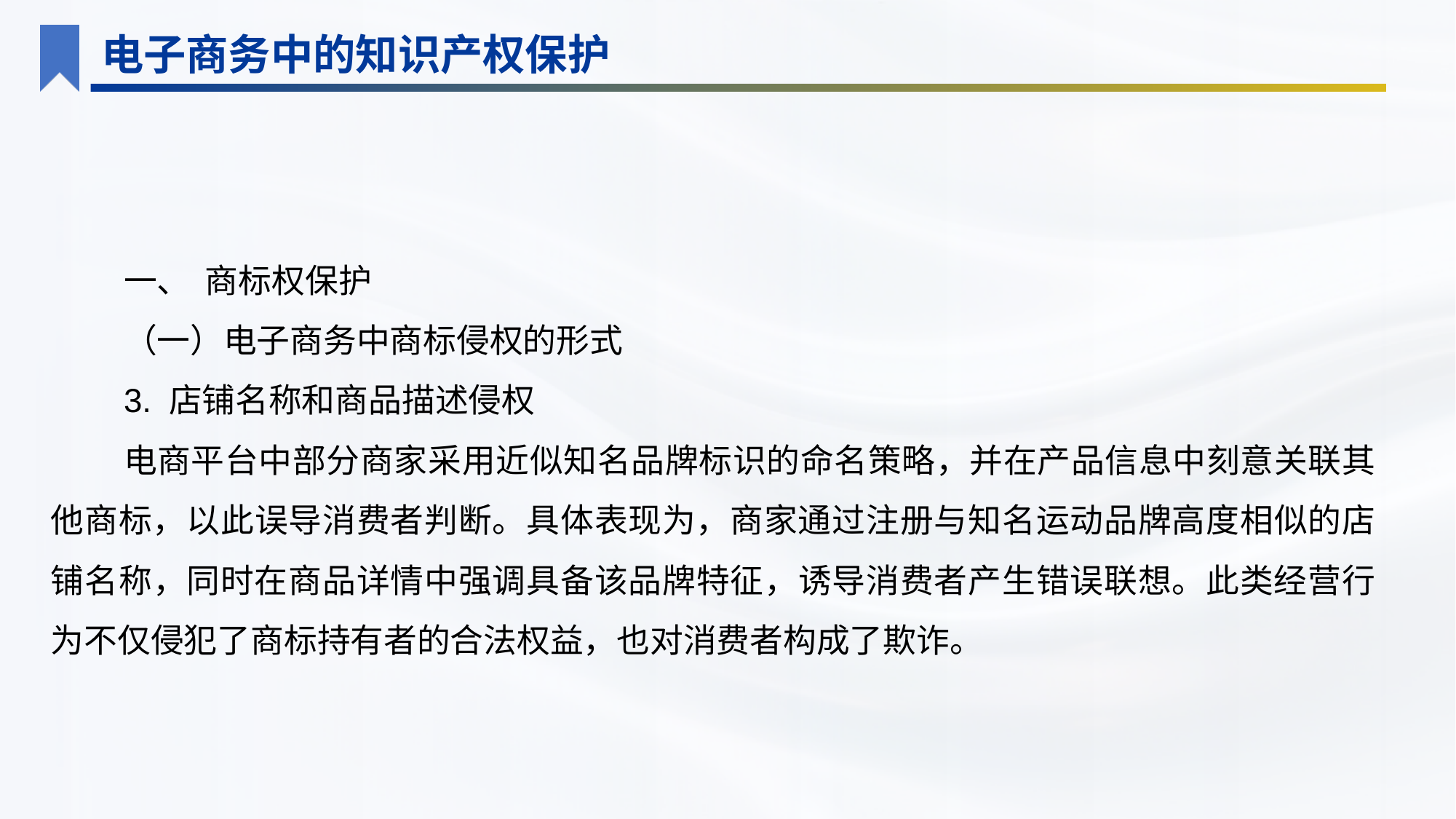

电子商务中的知识产权保护
一、  商标权保护
（一）电子商务中商标侵权的形式
3. 店铺名称和商品描述侵权
电商平台中部分商家采用近似知名品牌标识的命名策略，并在产品信息中刻意关联其他商标，以此误导消费者判断。具体表现为，商家通过注册与知名运动品牌高度相似的店铺名称，同时在商品详情中强调具备该品牌特征，诱导消费者产生错误联想。此类经营行为不仅侵犯了商标持有者的合法权益，也对消费者构成了欺诈。